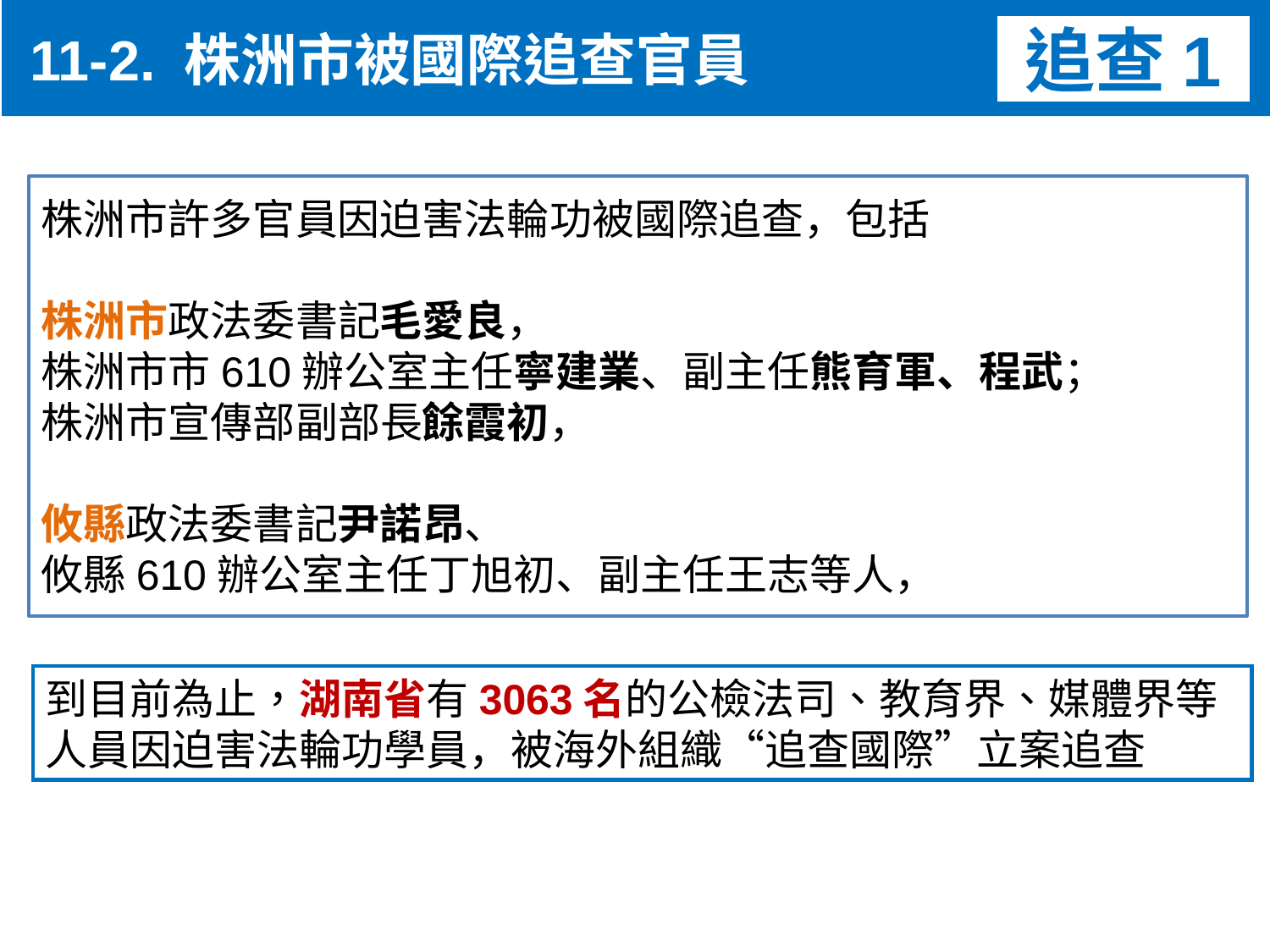

11-2. 株洲市被國際追查官員
追查1
株洲市許多官員因迫害法輪功被國際追查，包括

株洲市政法委書記毛愛良，
株洲市市610辦公室主任寧建業、副主任熊育軍、程武；
株洲市宣傳部副部長餘霞初，

攸縣政法委書記尹諾昂、
攸縣610辦公室主任丁旭初、副主任王志等人，
到目前為止，湖南省有3063名的公檢法司、教育界、媒體界等人員因迫害法輪功學員，被海外組織“追查國際”立案追查